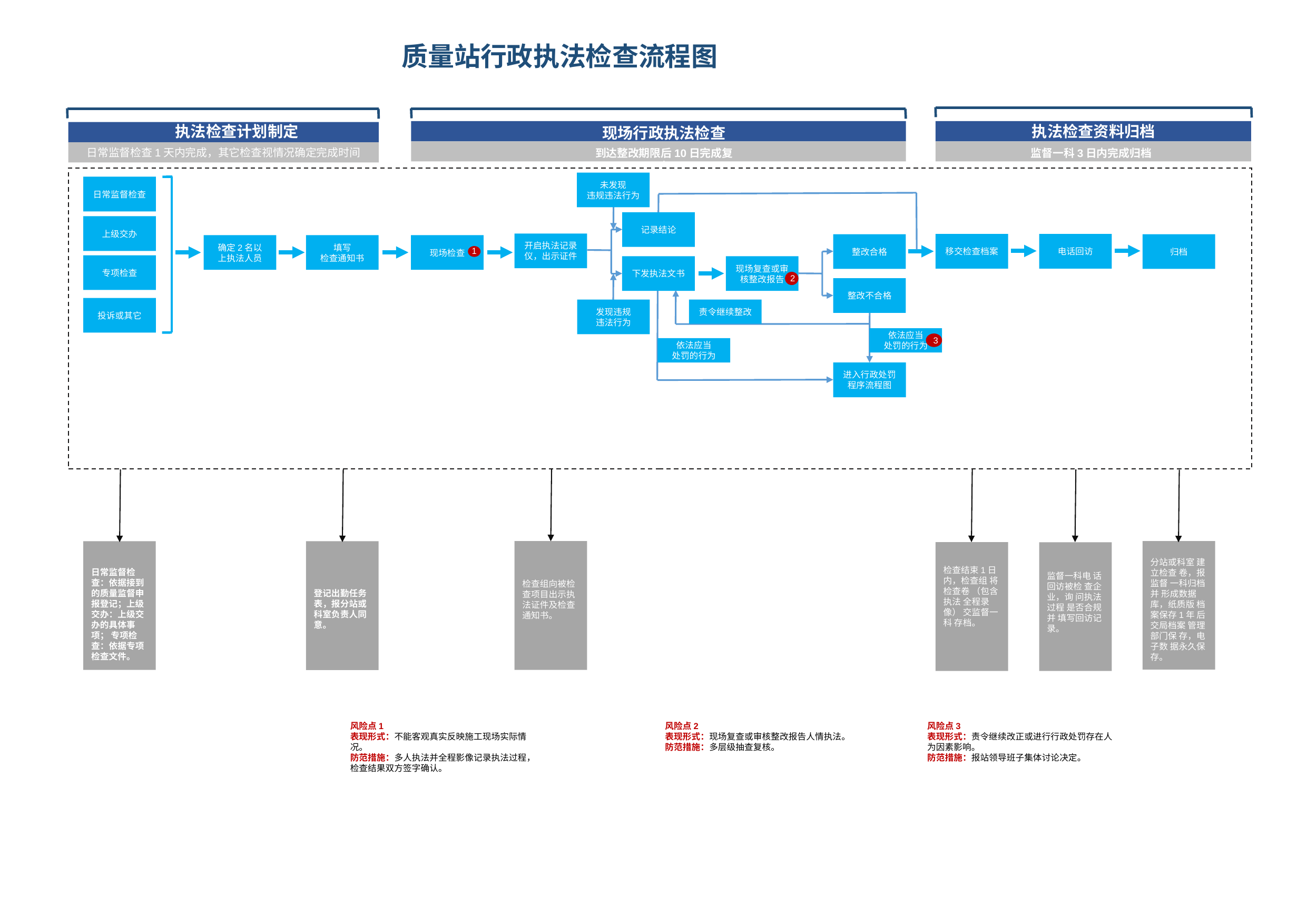

# 质量站行政执法检查流程图
执法检查资料归档
执法检查计划制定
现场行政执法检查

日常监督检查1天内完成，其它检查视情况确定完成时间
到达整改期限后10日完成复查
监督一科3日内完成归档

未发现
违规违法行为
日常监督检查

记录结论

上级交办
开启执法记录仪，出示证件
移交检查档案
电话回访
整改合格
归档
确定2名以
上执法人员
填写
检查通知书
现场检查
1
XXXXX

专项检查
下发执法文书
现场复查或审核整改报告
2

整改不合格
投诉或其它
发现违规
违法行为
责令继续整改
依法应当
处罚的行为
3

依法应当
处罚的行为
进入行政处罚程序流程图

分站或科室 建立检查 卷，报监督 一科归档并 形成数据 库，纸质版 档案保存1年 后交局档案 管理部门保 存，电子数 据永久保
存。

检查结束1日 内，检查组 将检查卷 （包含执法 全程录像） 交监督一科 存档。

检查组向被检查项目出示执法证件及检查通知书。

日常监督检查：依据接到的质量监督申报登记；上级交办：上级交办的具体事项； 专项检查：依据专项检查文件。
监督一科电 话回访被检 查企业，询 问执法过程 是否合规并 填写回访记录。
XXXXXX
XXXXXX
XXXXXX
XXXXXX
XXX

登记出勤任务表，报分站或科室负责人同意。
风险点1
表现形式：不能客观真实反映施工现场实际情况。
防范措施：多人执法并全程影像记录执法过程， 检查结果双方签字确认。

风险点2
表现形式：现场复查或审核整改报告人情执法。
防范措施：多层级抽查复核。

风险点3
表现形式：责令继续改正或进行行政处罚存在人为因素影响。
防范措施：报站领导班子集体讨论决定。